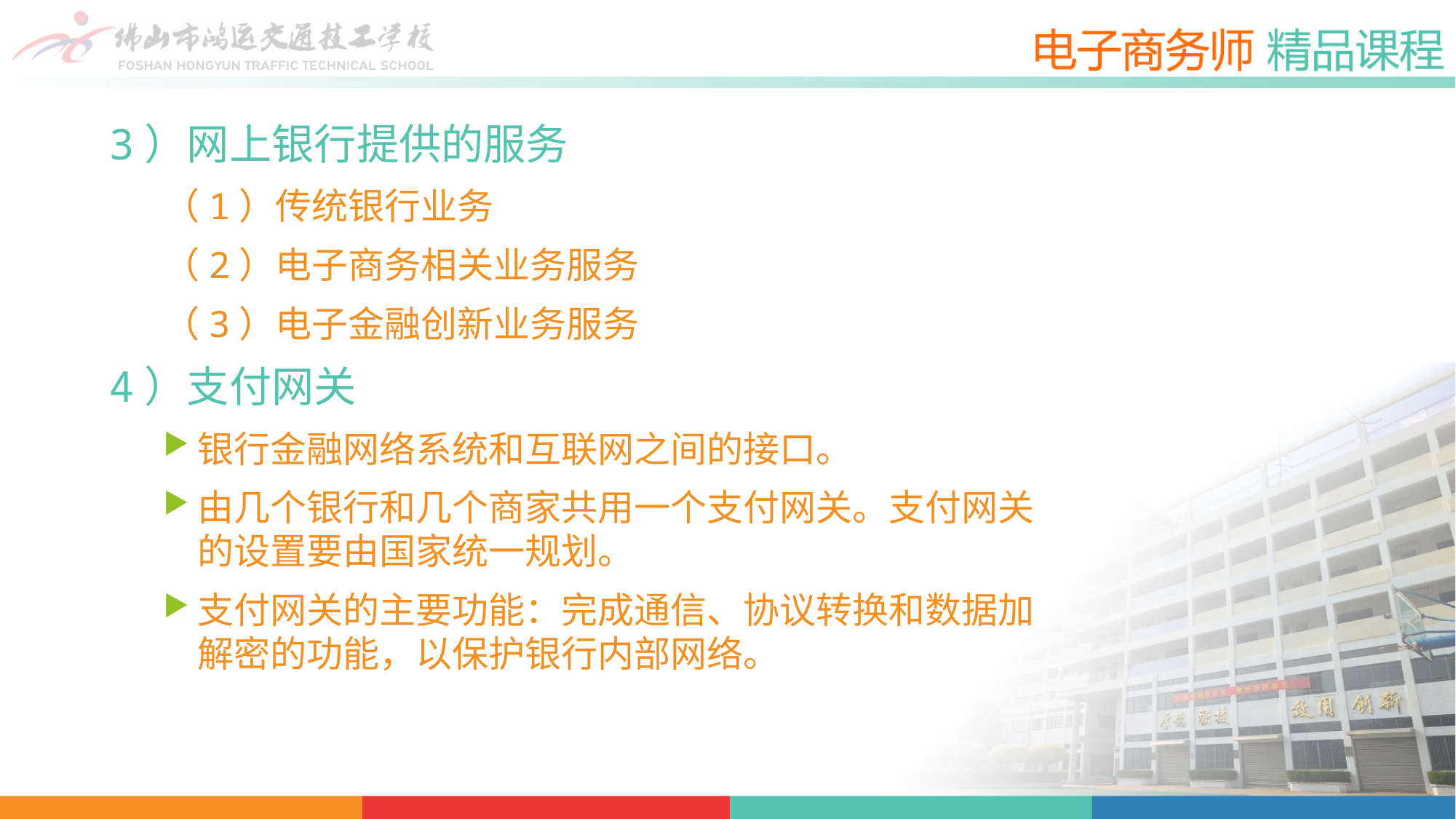

3）网上银行提供的服务
（1）传统银行业务
（2）电子商务相关业务服务
（3）电子金融创新业务服务
4）支付网关
银行金融网络系统和互联网之间的接口。
由几个银行和几个商家共用一个支付网关。支付网关的设置要由国家统一规划。
支付网关的主要功能：完成通信、协议转换和数据加解密的功能，以保护银行内部网络。